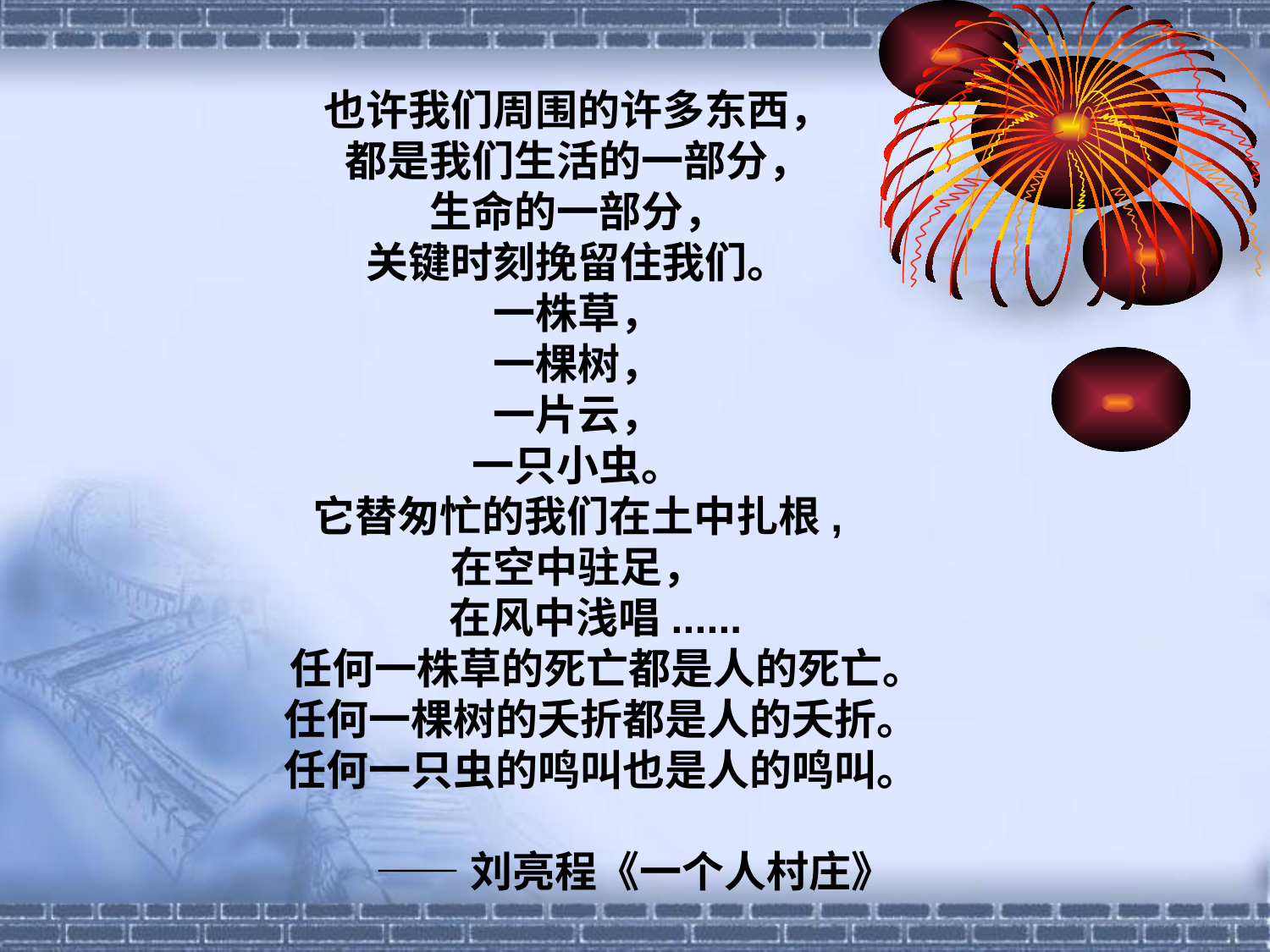

也许我们周围的许多东西，
都是我们生活的一部分，
生命的一部分，
关键时刻挽留住我们。
一株草，
一棵树，
一片云，
一只小虫。
它替匆忙的我们在土中扎根,
在空中驻足，
    在风中浅唱......
     任何一株草的死亡都是人的死亡。
      任何一棵树的夭折都是人的夭折。
     任何一只虫的鸣叫也是人的鸣叫。
             ——刘亮程《一个人村庄》